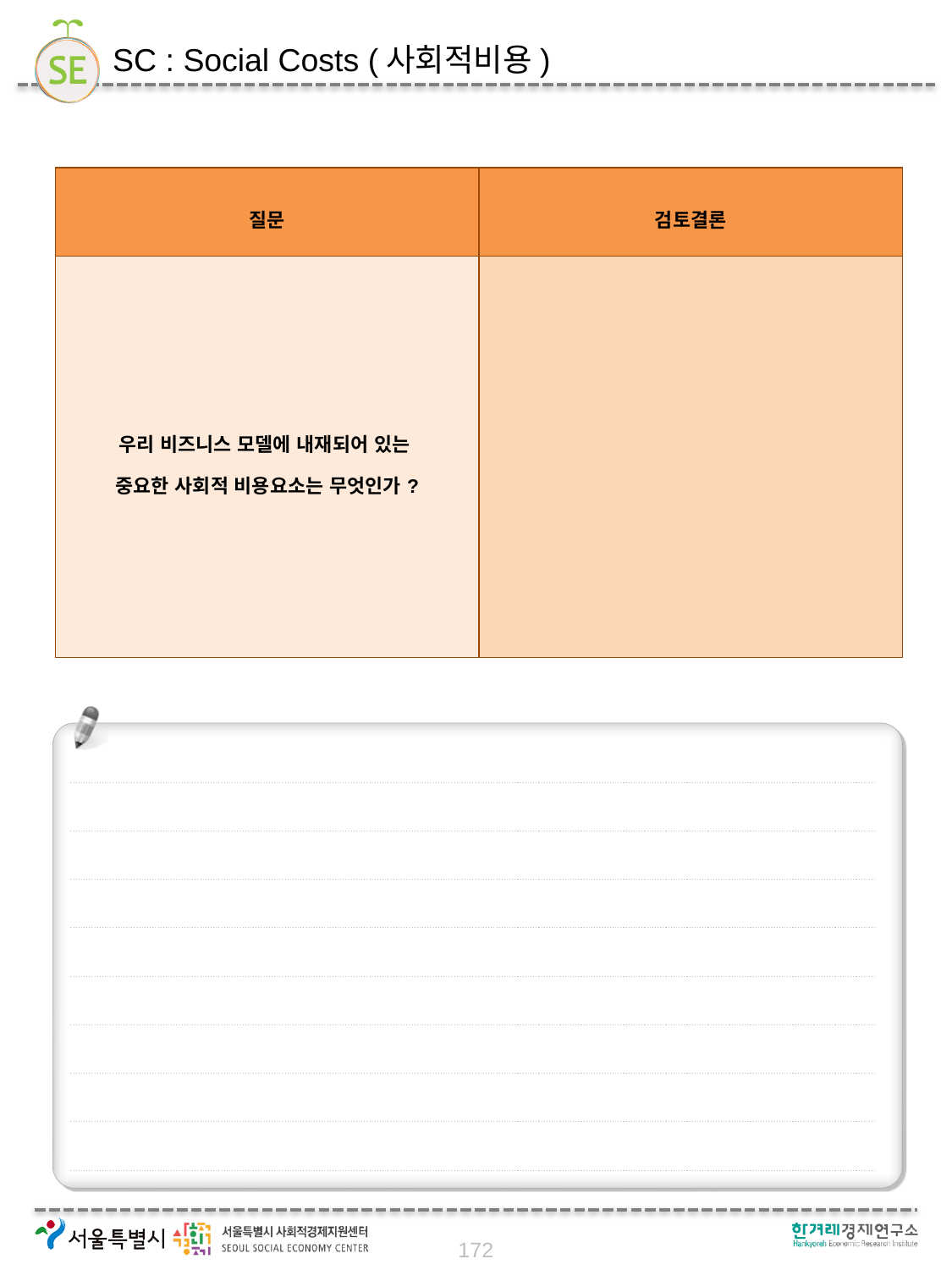

# SC : Social Costs (사회적비용)
| 질문 | 검토결론 |
| --- | --- |
| 우리 비즈니스 모델에 내재되어 있는 중요한 사회적 비용요소는 무엇인가? |  |
172